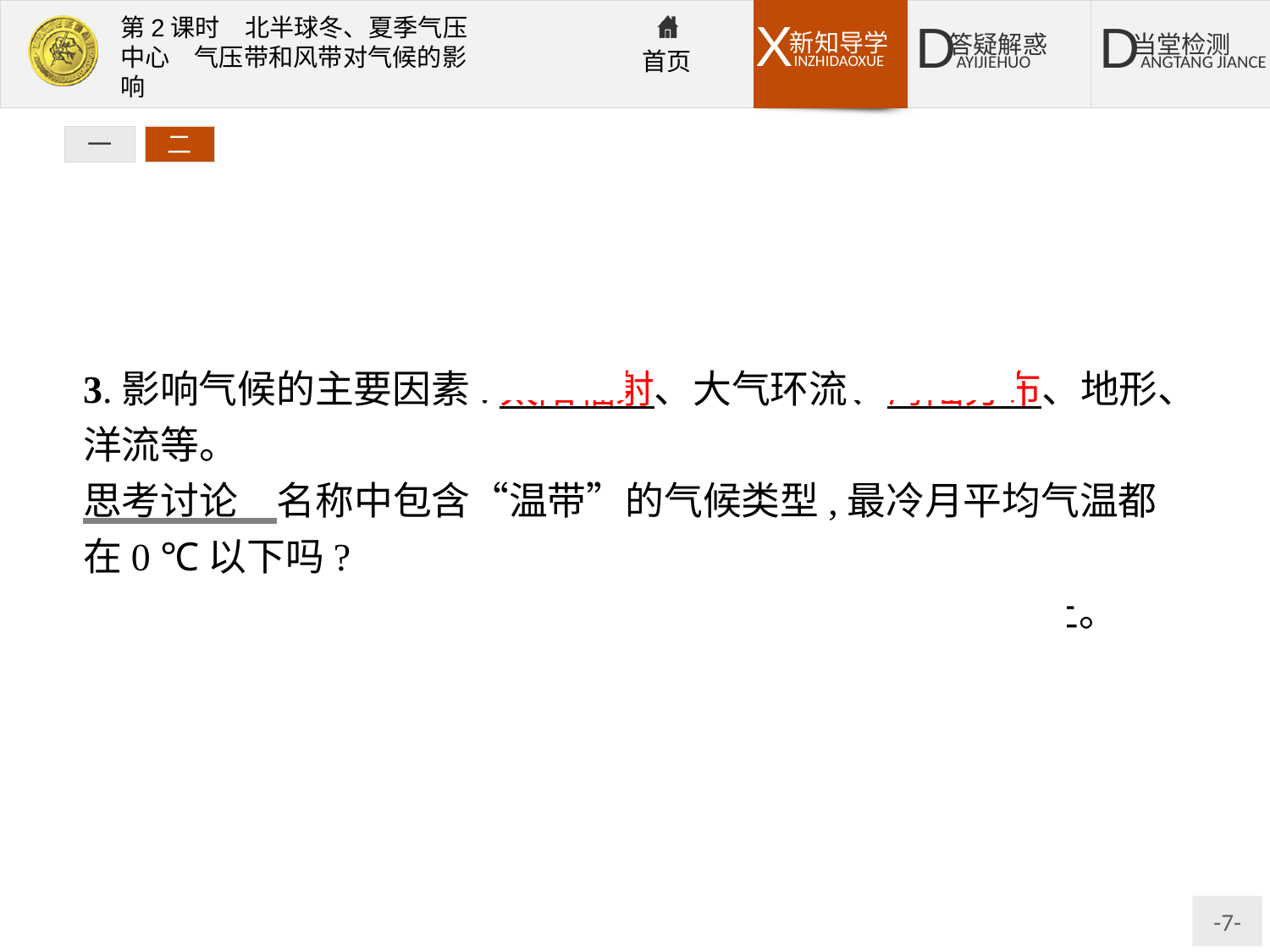

一
二
3.影响气候的主要因素:太阳辐射、大气环流、海陆分布、地形、洋流等。
思考讨论　名称中包含“温带”的气候类型,最冷月平均气温都在0 ℃以下吗?
提示:不是,温带海洋性气候的最冷月平均气温在0 ℃以上。